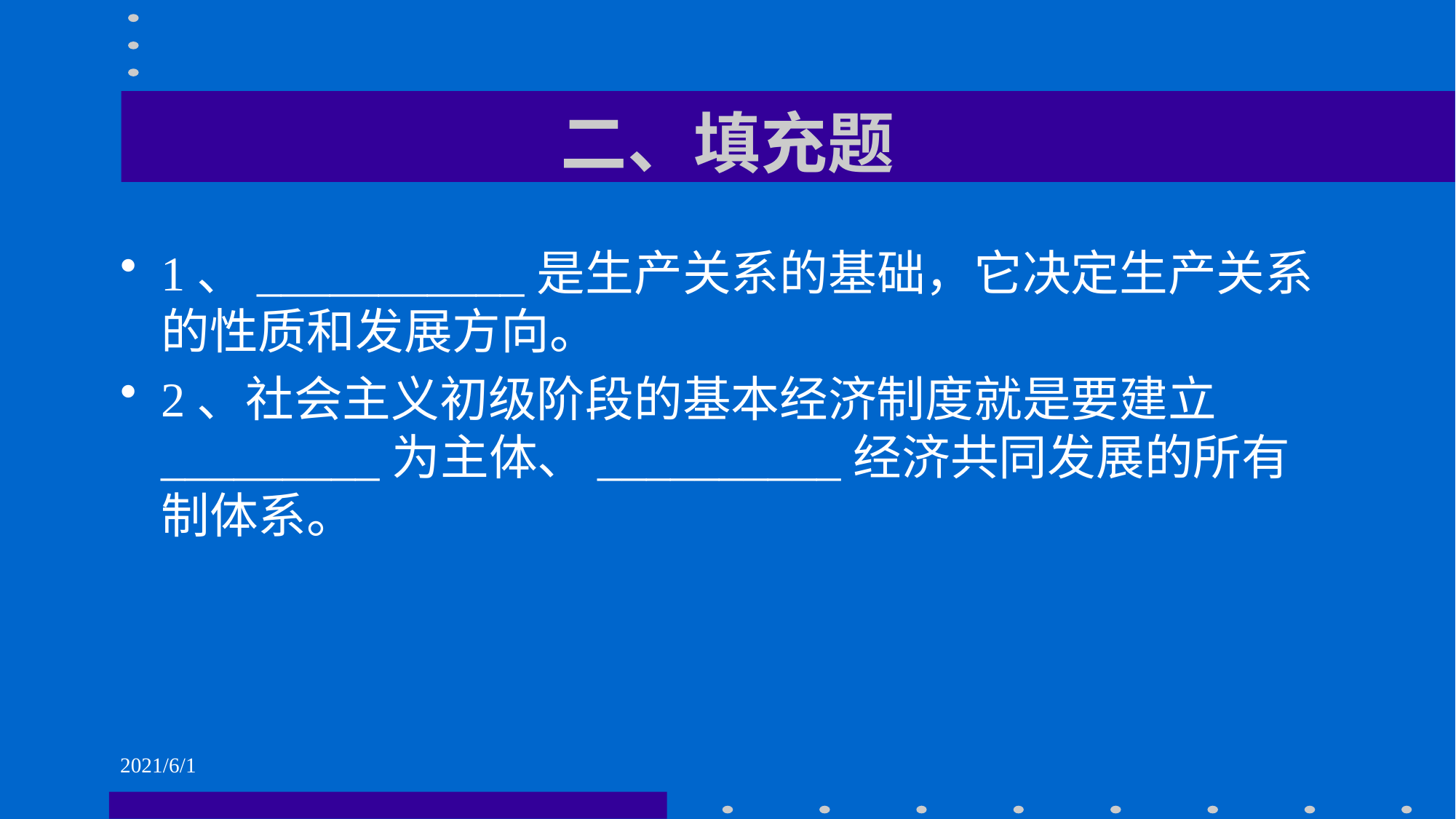

# 二、填充题
1、___________是生产关系的基础，它决定生产关系的性质和发展方向。
2、社会主义初级阶段的基本经济制度就是要建立_________为主体、__________经济共同发展的所有制体系。
2021/6/1